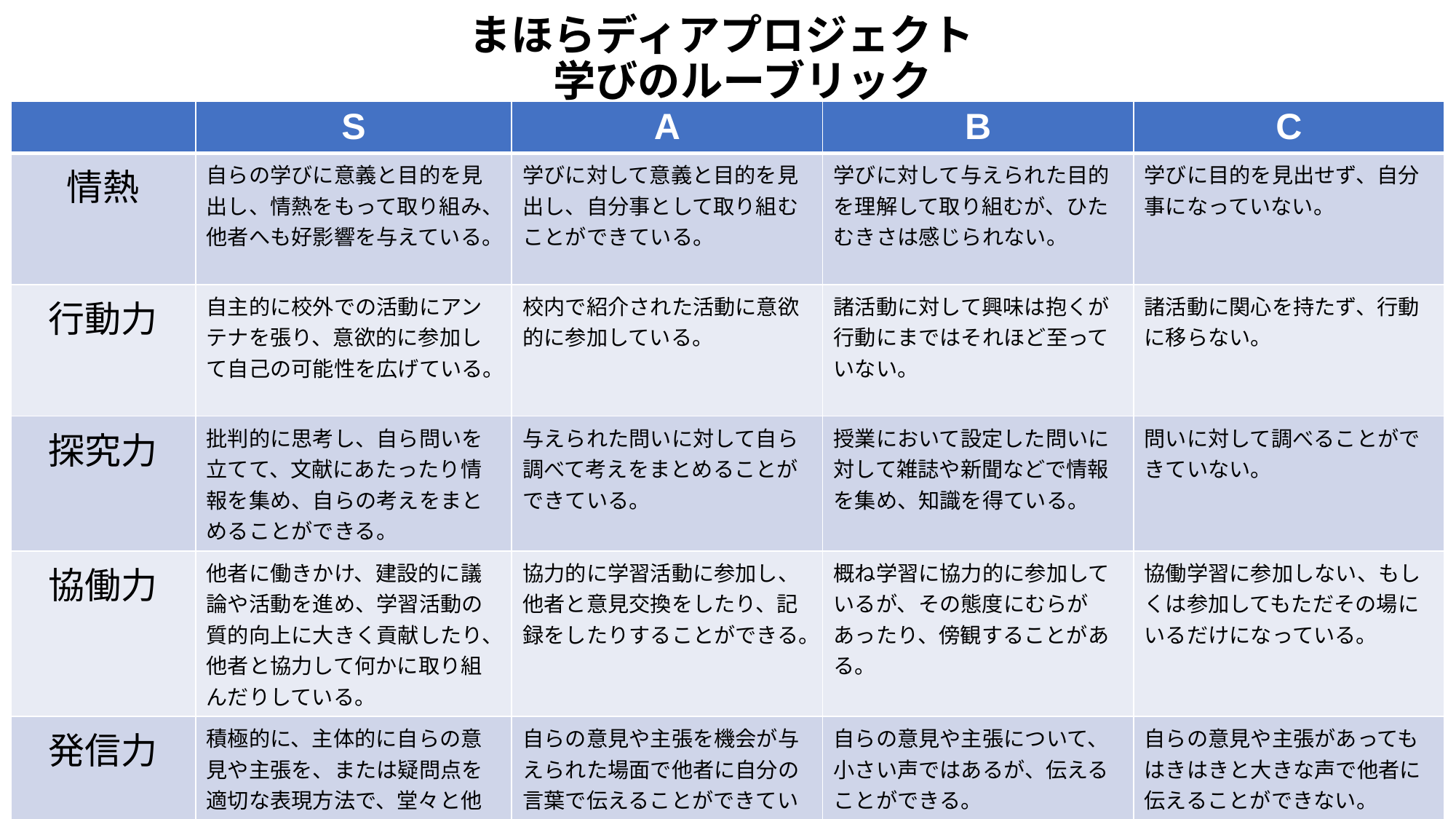

# まほらディアプロジェクト　 学びのルーブリック
|  | S | A | B | C |
| --- | --- | --- | --- | --- |
| 情熱 | 自らの学びに意義と目的を見出し、情熱をもって取り組み、他者へも好影響を与えている。 | 学びに対して意義と目的を見出し、自分事として取り組むことができている。 | 学びに対して与えられた目的を理解して取り組むが、ひたむきさは感じられない。 | 学びに目的を見出せず、自分事になっていない。 |
| 行動力 | 自主的に校外での活動にアンテナを張り、意欲的に参加して自己の可能性を広げている。 | 校内で紹介された活動に意欲的に参加している。 | 諸活動に対して興味は抱くが行動にまではそれほど至っていない。 | 諸活動に関心を持たず、行動に移らない。 |
| 探究力 | 批判的に思考し、自ら問いを立てて、文献にあたったり情報を集め、自らの考えをまとめることができる。 | 与えられた問いに対して自ら調べて考えをまとめることができている。 | 授業において設定した問いに対して雑誌や新聞などで情報を集め、知識を得ている。 | 問いに対して調べることができていない。 |
| 協働力 | 他者に働きかけ、建設的に議論や活動を進め、学習活動の質的向上に大きく貢献したり、他者と協力して何かに取り組んだりしている。 | 協力的に学習活動に参加し、他者と意見交換をしたり、記録をしたりすることができる。 | 概ね学習に協力的に参加しているが、その態度にむらがあったり、傍観することがある。 | 協働学習に参加しない、もしくは参加してもただその場にいるだけになっている。 |
| 発信力 | 積極的に、主体的に自らの意見や主張を、または疑問点を適切な表現方法で、堂々と他者に伝えることができている。 | 自らの意見や主張を機会が与えられた場面で他者に自分の言葉で伝えることができている。 | 自らの意見や主張について、小さい声ではあるが、伝えることができる。 | 自らの意見や主張があってもはきはきと大きな声で他者に伝えることができない。 |